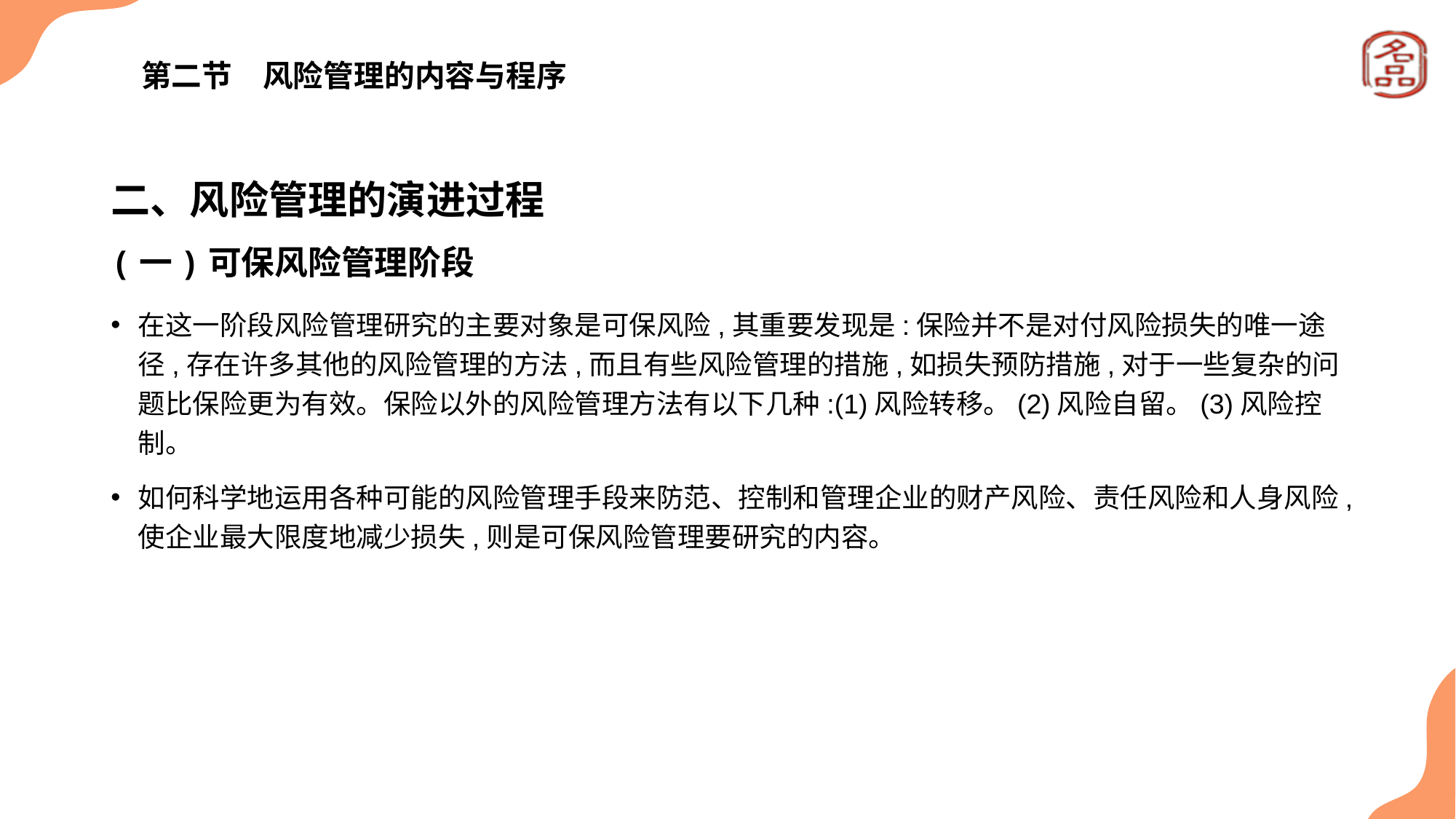

# 第二节　风险管理的内容与程序
二、风险管理的演进过程
(一)可保风险管理阶段
在这一阶段风险管理研究的主要对象是可保风险,其重要发现是:保险并不是对付风险损失的唯一途径,存在许多其他的风险管理的方法,而且有些风险管理的措施,如损失预防措施,对于一些复杂的问题比保险更为有效。保险以外的风险管理方法有以下几种:(1)风险转移。(2)风险自留。(3)风险控制。
如何科学地运用各种可能的风险管理手段来防范、控制和管理企业的财产风险、责任风险和人身风险,使企业最大限度地减少损失,则是可保风险管理要研究的内容。